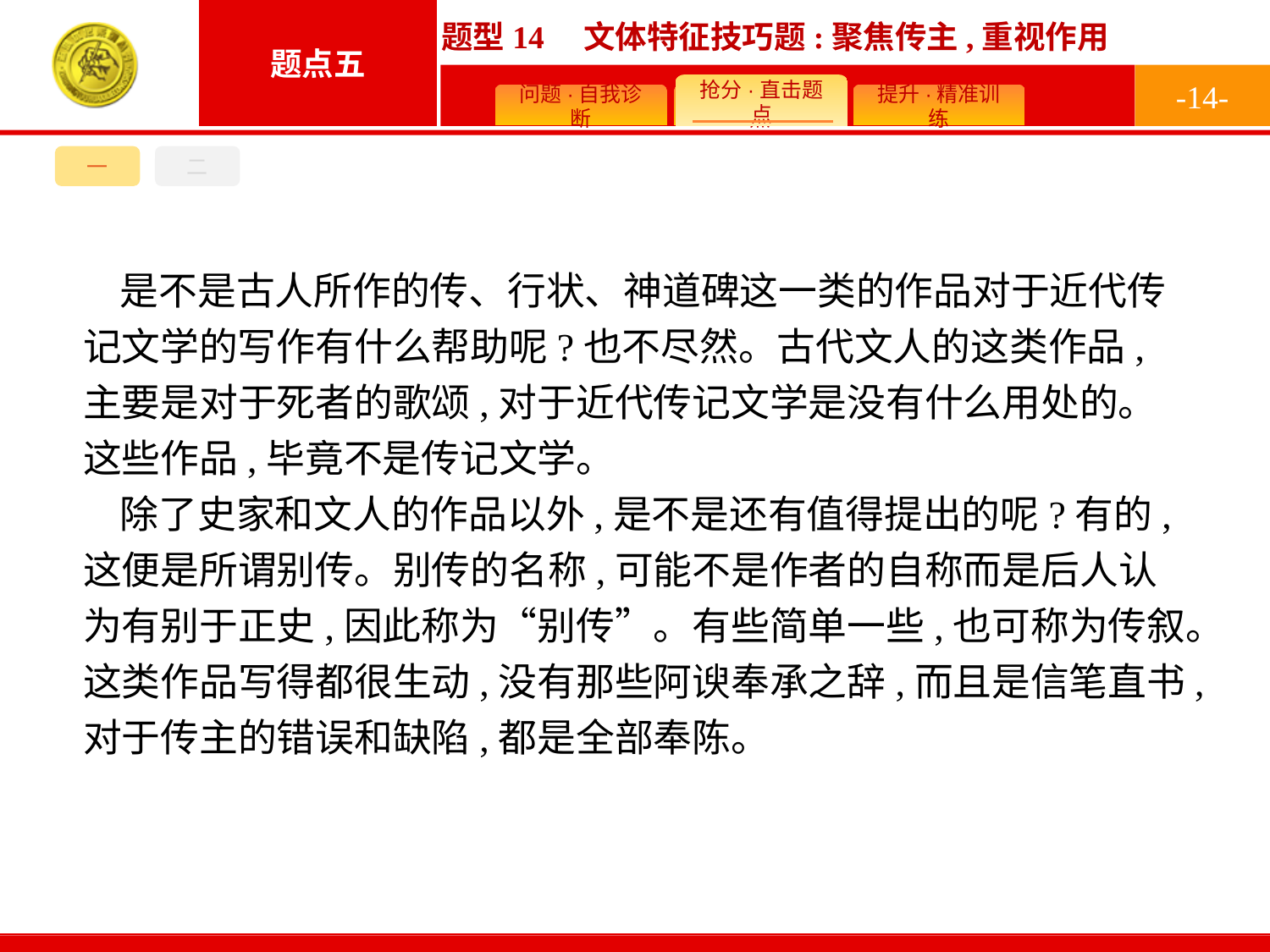

-14-
一
二
是不是古人所作的传、行状、神道碑这一类的作品对于近代传记文学的写作有什么帮助呢?也不尽然。古代文人的这类作品,主要是对于死者的歌颂,对于近代传记文学是没有什么用处的。这些作品,毕竟不是传记文学。
除了史家和文人的作品以外,是不是还有值得提出的呢?有的,这便是所谓别传。别传的名称,可能不是作者的自称而是后人认为有别于正史,因此称为“别传”。有些简单一些,也可称为传叙。这类作品写得都很生动,没有那些阿谀奉承之辞,而且是信笔直书,对于传主的错误和缺陷,都是全部奉陈。